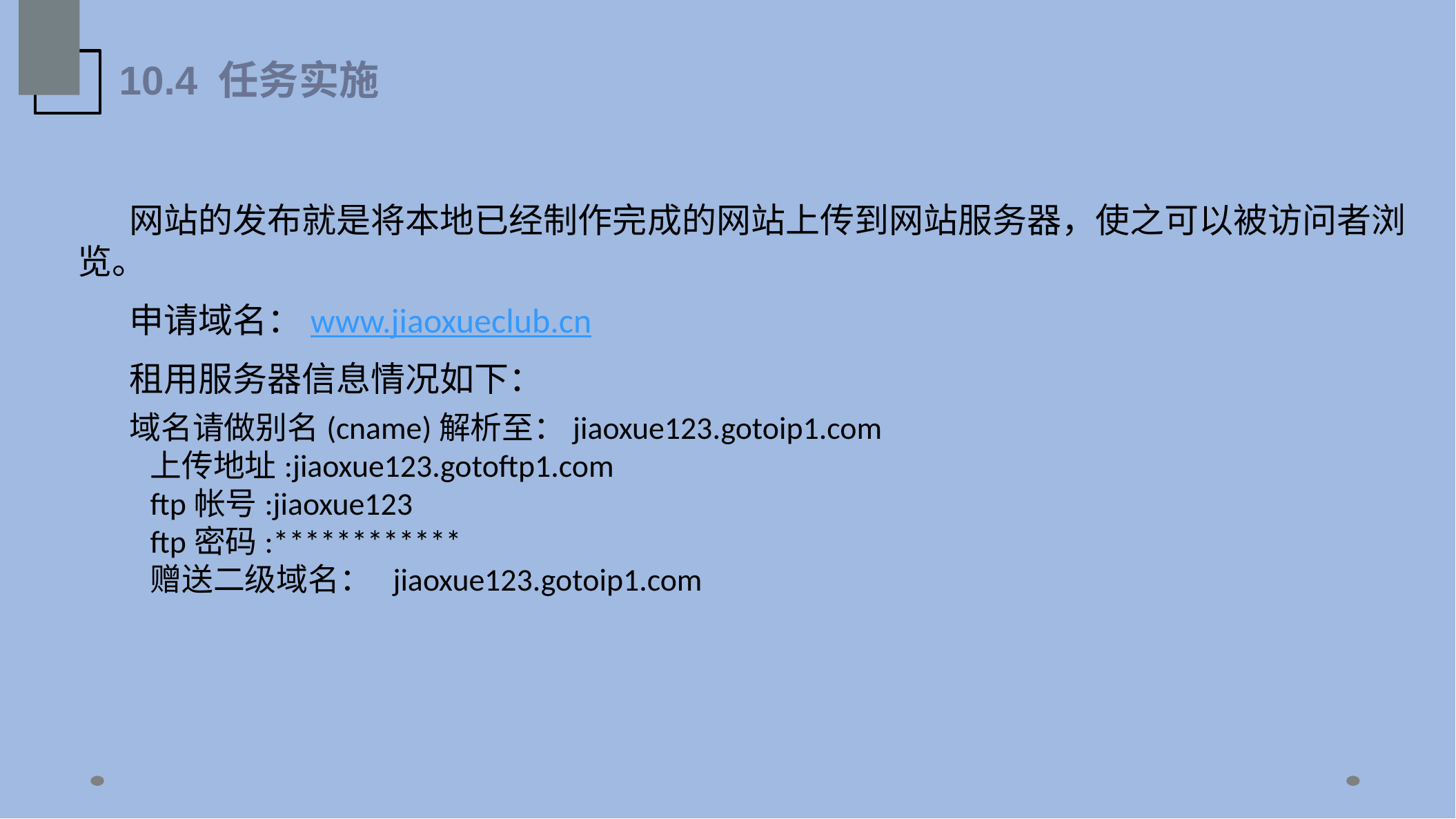

10.4 任务实施
网站的发布就是将本地已经制作完成的网站上传到网站服务器，使之可以被访问者浏览。
申请域名：www.jiaoxueclub.cn
租用服务器信息情况如下：
域名请做别名(cname)解析至：jiaoxue123.gotoip1.com
上传地址:jiaoxue123.gotoftp1.com
ftp帐号:jiaoxue123
ftp密码:************
赠送二级域名：  jiaoxue123.gotoip1.com